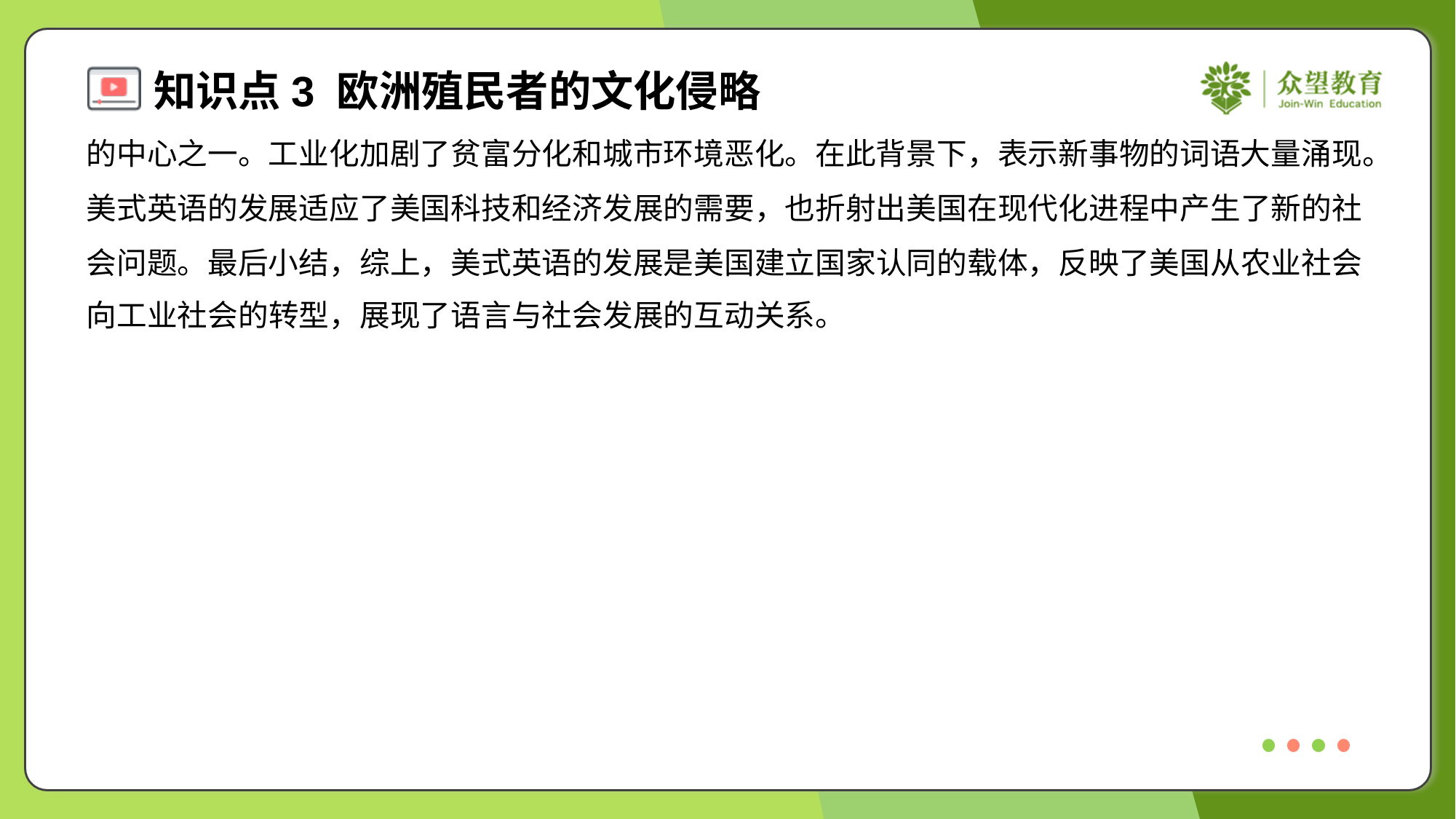

的中心之一。工业化加剧了贫富分化和城市环境恶化。在此背景下，表示新事物的词语大量涌现。
美式英语的发展适应了美国科技和经济发展的需要，也折射出美国在现代化进程中产生了新的社
会问题。最后小结，综上，美式英语的发展是美国建立国家认同的载体，反映了美国从农业社会
向工业社会的转型，展现了语言与社会发展的互动关系。